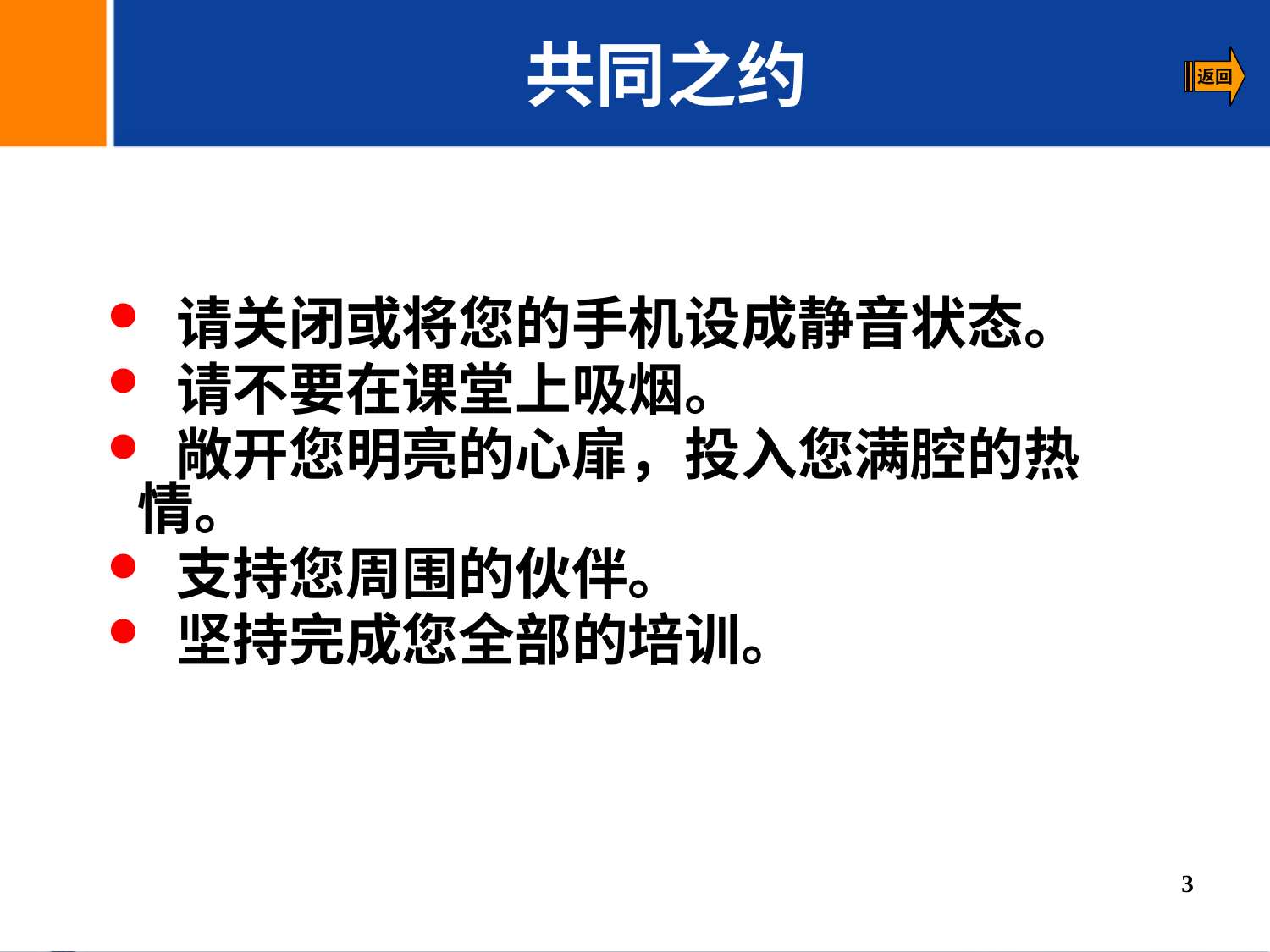

共同之约
 请关闭或将您的手机设成静音状态。
 请不要在课堂上吸烟。
 敞开您明亮的心扉，投入您满腔的热情。
 支持您周围的伙伴。
 坚持完成您全部的培训。
3